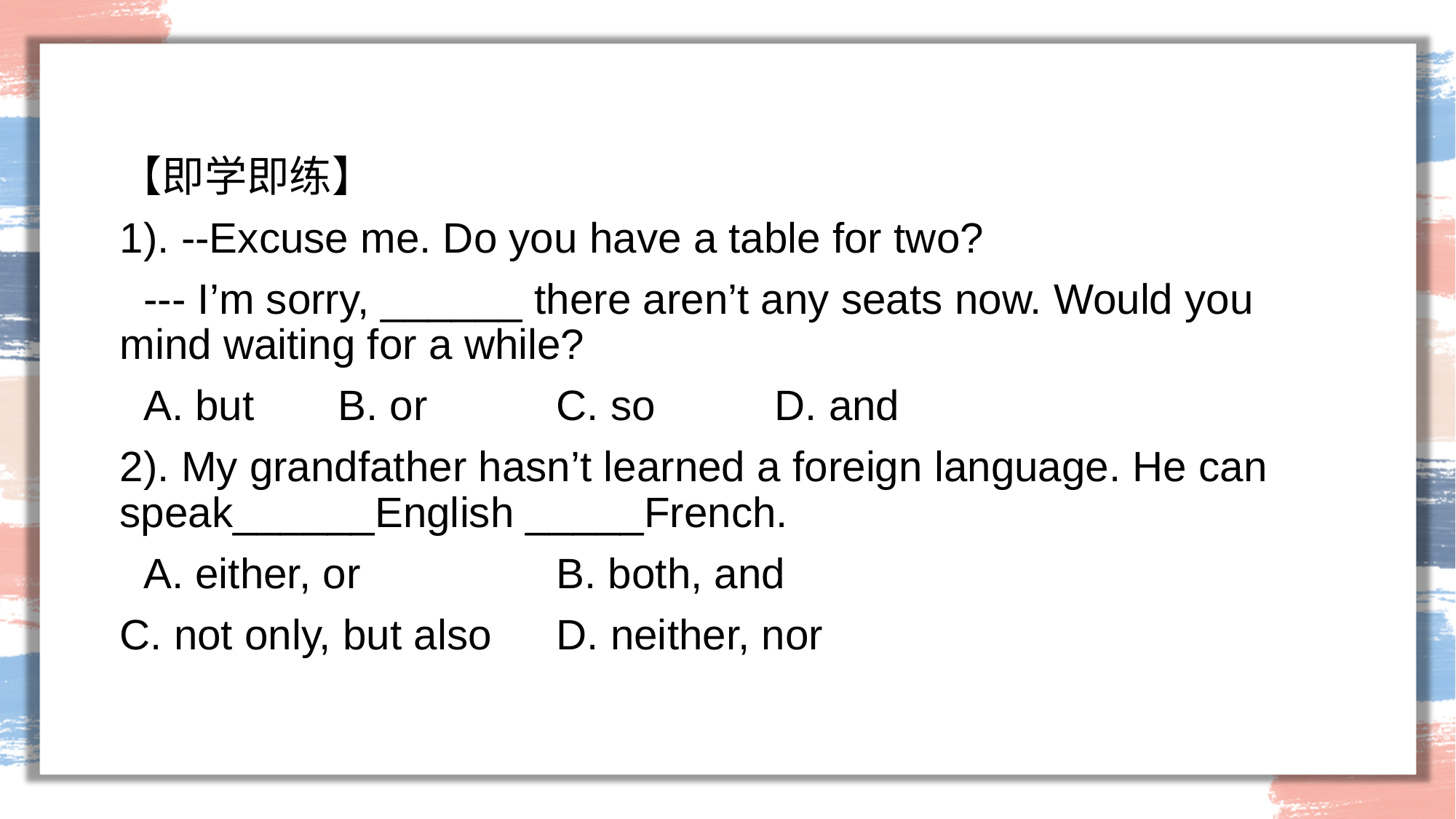

#
【即学即练】
1). --Excuse me. Do you have a table for two?
  --- I’m sorry, ______ there aren’t any seats now. Would you mind waiting for a while?
  A. but	B. or		C. so		D. and
2). My grandfather hasn’t learned a foreign language. He can speak______English _____French.
  A. either, or		B. both, and
C. not only, but also	D. neither, nor